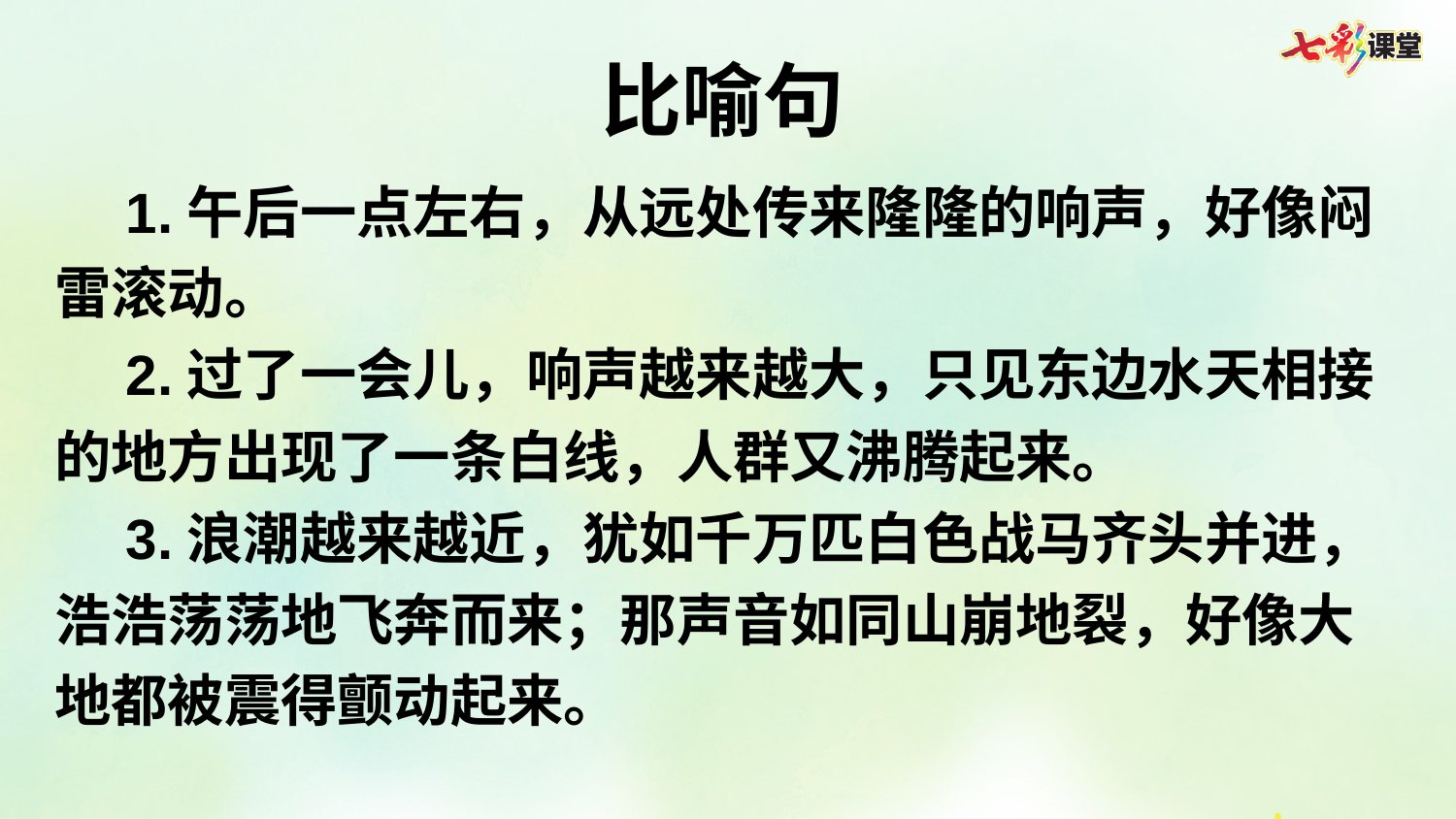

比喻句
1.午后一点左右，从远处传来隆隆的响声，好像闷雷滚动。
2.过了一会儿，响声越来越大，只见东边水天相接的地方出现了一条白线，人群又沸腾起来。
3.浪潮越来越近，犹如千万匹白色战马齐头并进，浩浩荡荡地飞奔而来；那声音如同山崩地裂，好像大地都被震得颤动起来。